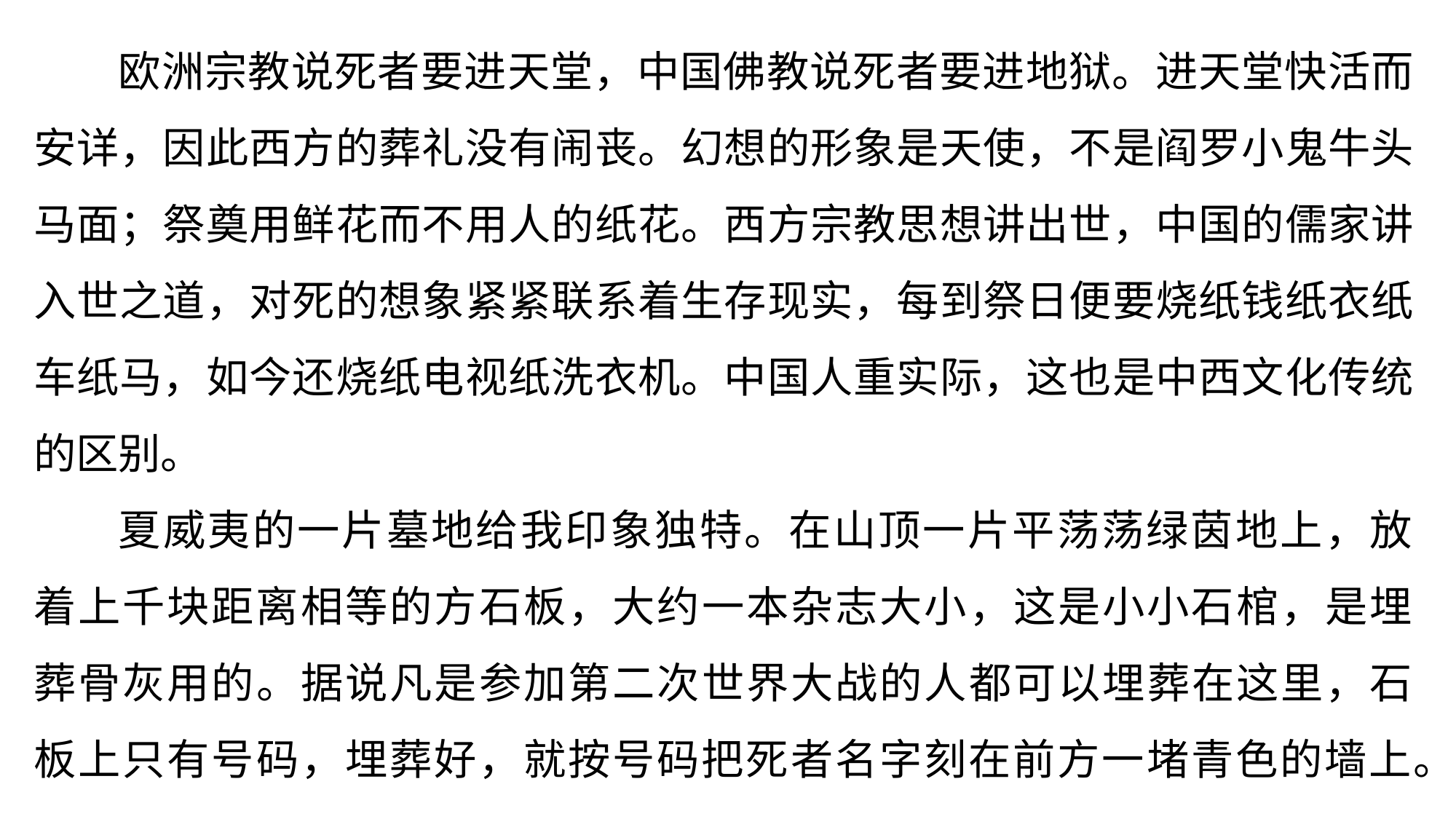

欧洲宗教说死者要进天堂，中国佛教说死者要进地狱。进天堂快活而安详，因此西方的葬礼没有闹丧。幻想的形象是天使，不是阎罗小鬼牛头马面；祭奠用鲜花而不用人的纸花。西方宗教思想讲出世，中国的儒家讲入世之道，对死的想象紧紧联系着生存现实，每到祭日便要烧纸钱纸衣纸车纸马，如今还烧纸电视纸洗衣机。中国人重实际，这也是中西文化传统的区别。
夏威夷的一片墓地给我印象独特。在山顶一片平荡荡绿茵地上，放着上千块距离相等的方石板，大约一本杂志大小，这是小小石棺，是埋葬骨灰用的。据说凡是参加第二次世界大战的人都可以埋葬在这里，石板上只有号码，埋葬好，就按号码把死者名字刻在前方一堵青色的墙上。